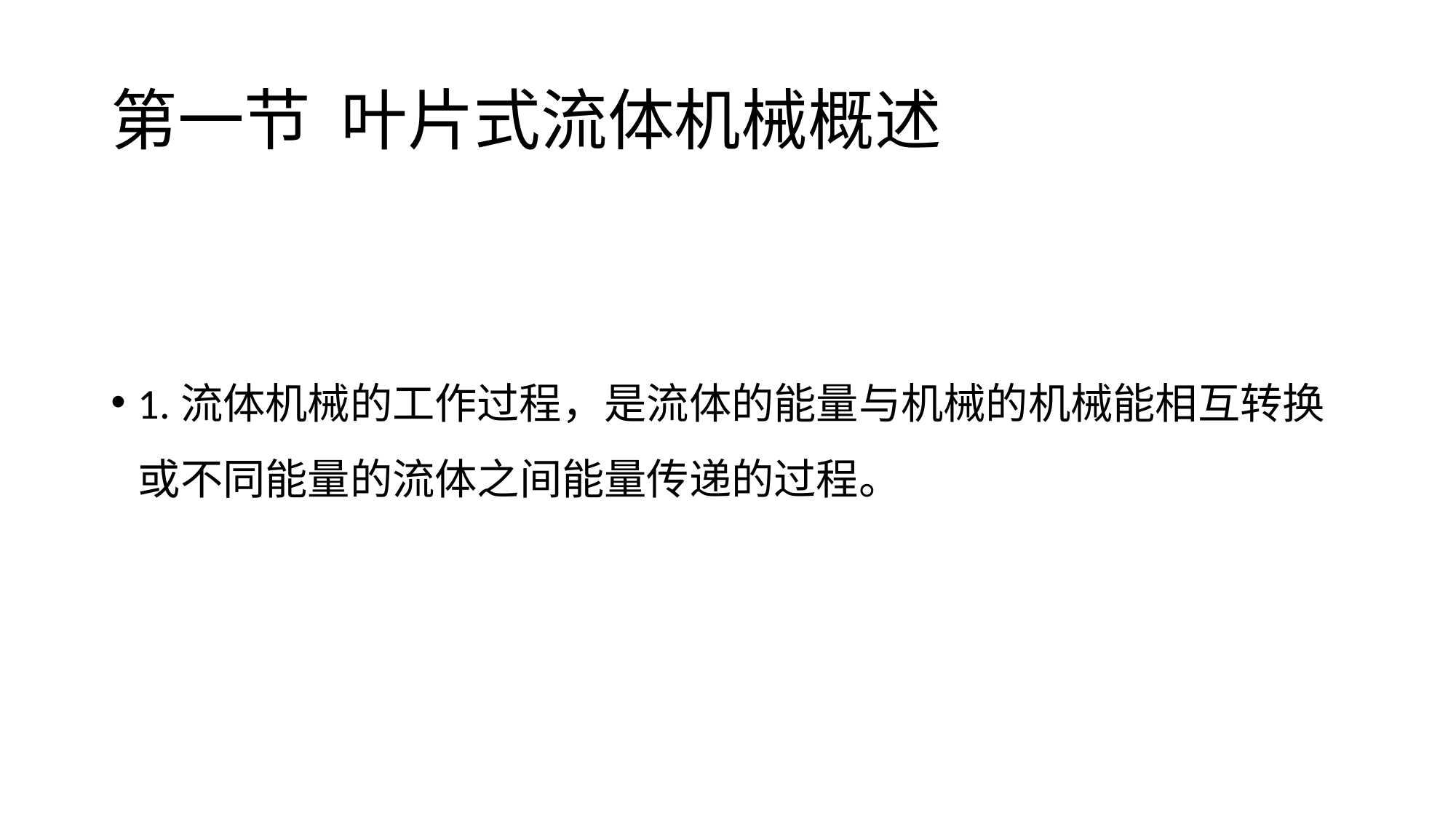

# 第一节  叶片式流体机械概述

1.流体机械的工作过程，是流体的能量与机械的机械能相互转换或不同能量的流体之间能量传递的过程。